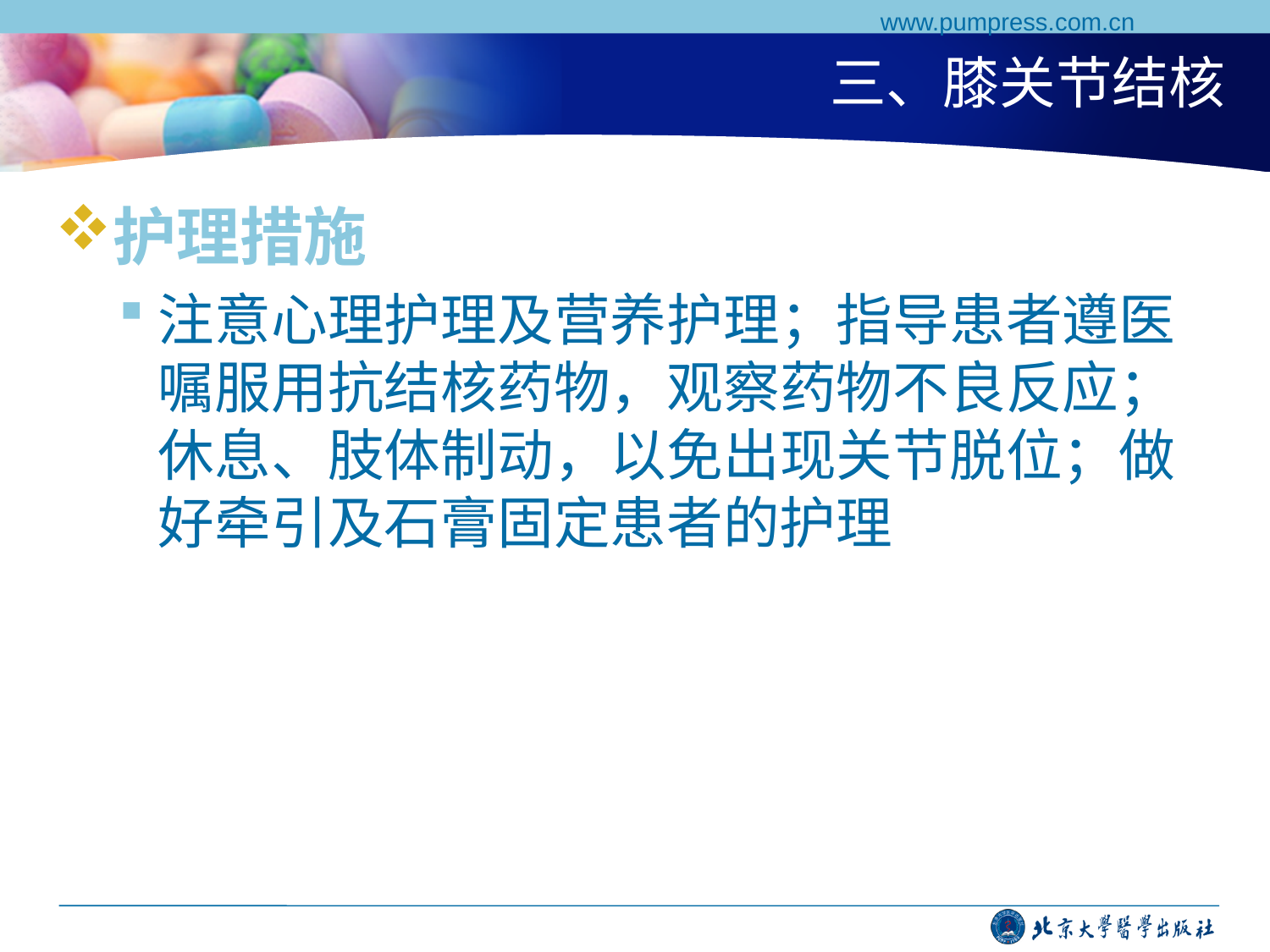

www.pumpress.com.cn
# 三、膝关节结核
护理措施
注意心理护理及营养护理；指导患者遵医嘱服用抗结核药物，观察药物不良反应；休息、肢体制动，以免出现关节脱位；做好牵引及石膏固定患者的护理